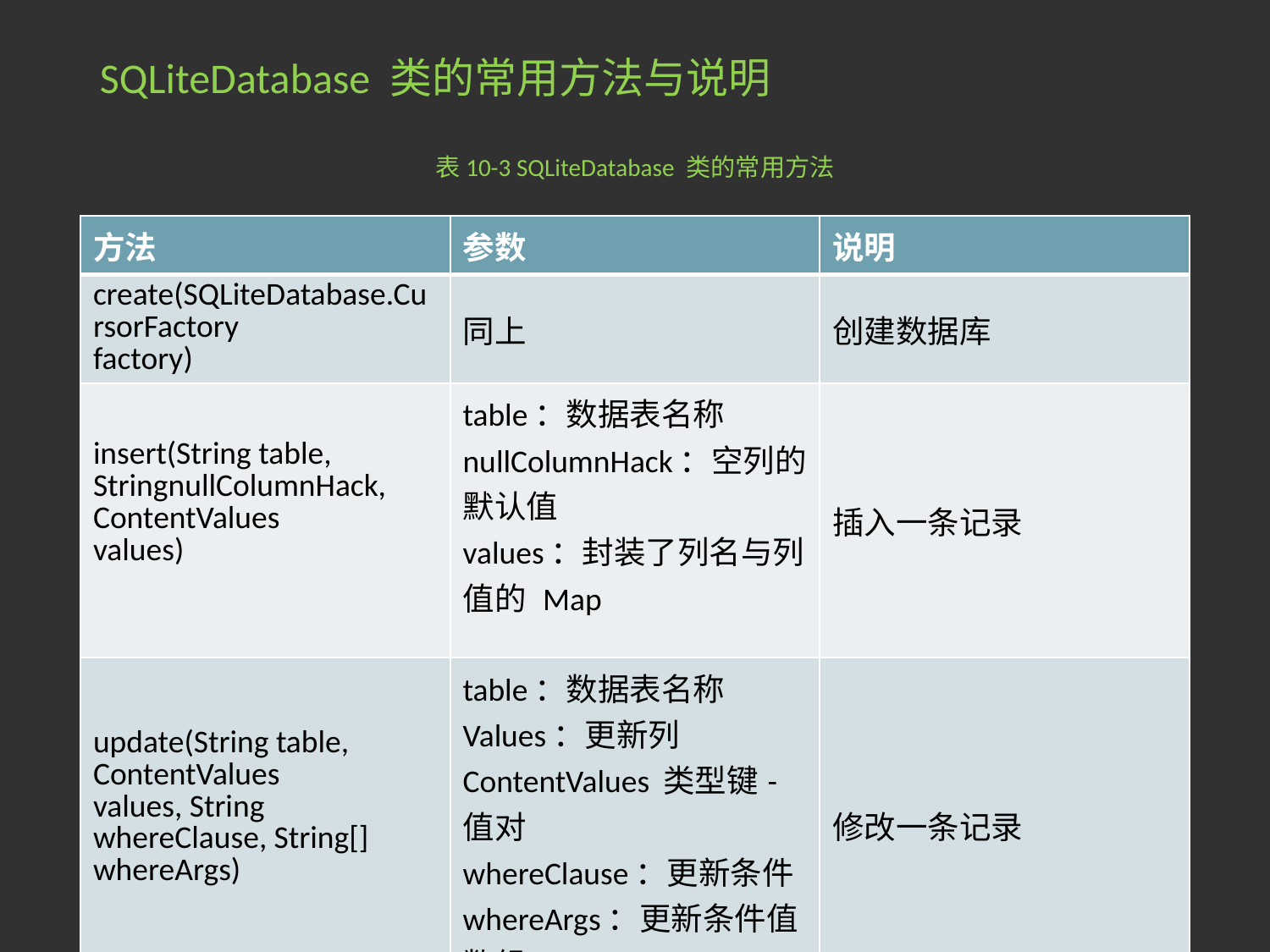

# SQLiteDatabase 类的常用方法与说明
表10-3 SQLiteDatabase 类的常用方法
| 方法 | 参数 | 说明 |
| --- | --- | --- |
| create(SQLiteDatabase.CursorFactory factory) | 同上 | 创建数据库 |
| insert(String table, StringnullColumnHack, ContentValues values) | table：数据表名称 nullColumnHack：空列的默认值 values：封装了列名与列值的 Map | 插入一条记录 |
| update(String table, ContentValues values, String whereClause, String[] whereArgs) | table：数据表名称 Values：更新列 ContentValues 类型键-值对 whereClause：更新条件 whereArgs：更新条件值数组 | 修改一条记录 |